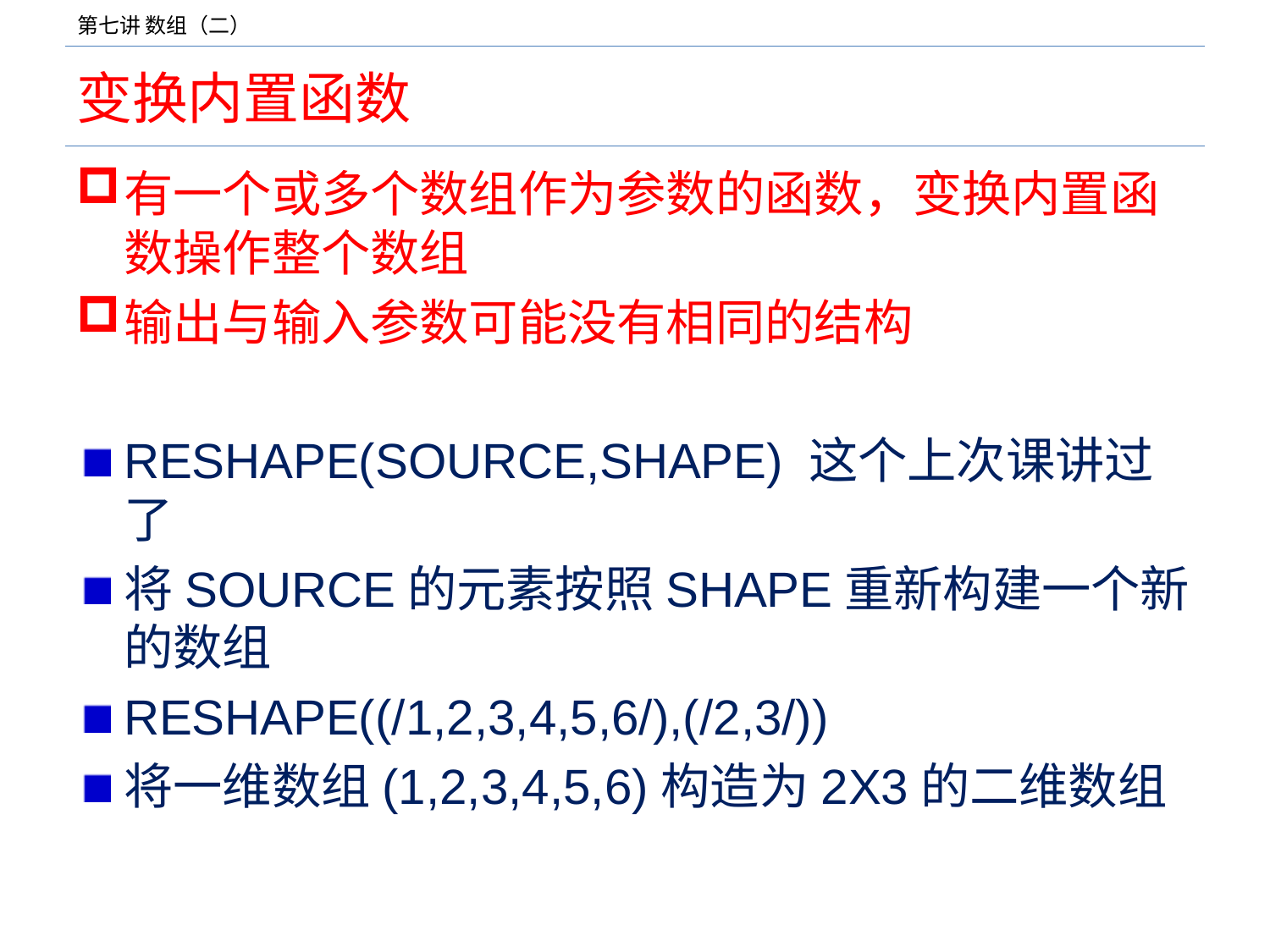

# 变换内置函数
有一个或多个数组作为参数的函数，变换内置函数操作整个数组
输出与输入参数可能没有相同的结构

RESHAPE(SOURCE,SHAPE) 这个上次课讲过了
将SOURCE的元素按照SHAPE重新构建一个新的数组
RESHAPE((/1,2,3,4,5,6/),(/2,3/))
将一维数组(1,2,3,4,5,6)构造为2X3的二维数组